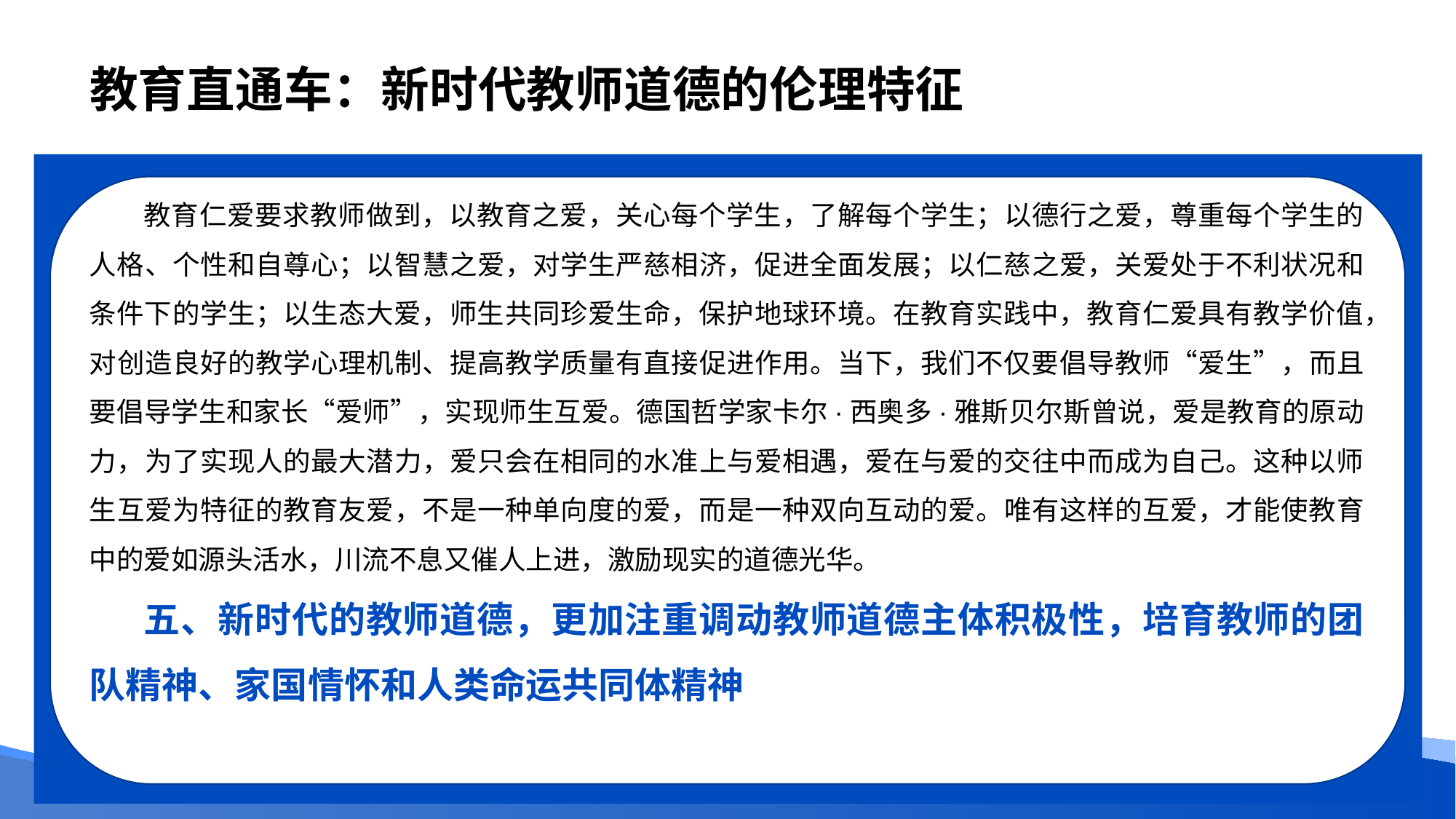

# 教育直通车：新时代教师道德的伦理特征

教育仁爱要求教师做到，以教育之爱，关心每个学生，了解每个学生；以德行之爱，尊重每个学生的人格、个性和自尊心；以智慧之爱，对学生严慈相济，促进全面发展；以仁慈之爱，关爱处于不利状况和条件下的学生；以生态大爱，师生共同珍爱生命，保护地球环境。在教育实践中，教育仁爱具有教学价值，对创造良好的教学心理机制、提高教学质量有直接促进作用。当下，我们不仅要倡导教师“爱生”，而且要倡导学生和家长“爱师”，实现师生互爱。德国哲学家卡尔·西奥多·雅斯贝尔斯曾说，爱是教育的原动力，为了实现人的最大潜力，爱只会在相同的水准上与爱相遇，爱在与爱的交往中而成为自己。这种以师生互爱为特征的教育友爱，不是一种单向度的爱，而是一种双向互动的爱。唯有这样的互爱，才能使教育中的爱如源头活水，川流不息又催人上进，激励现实的道德光华。
五、新时代的教师道德，更加注重调动教师道德主体积极性，培育教师的团队精神、家国情怀和人类命运共同体精神